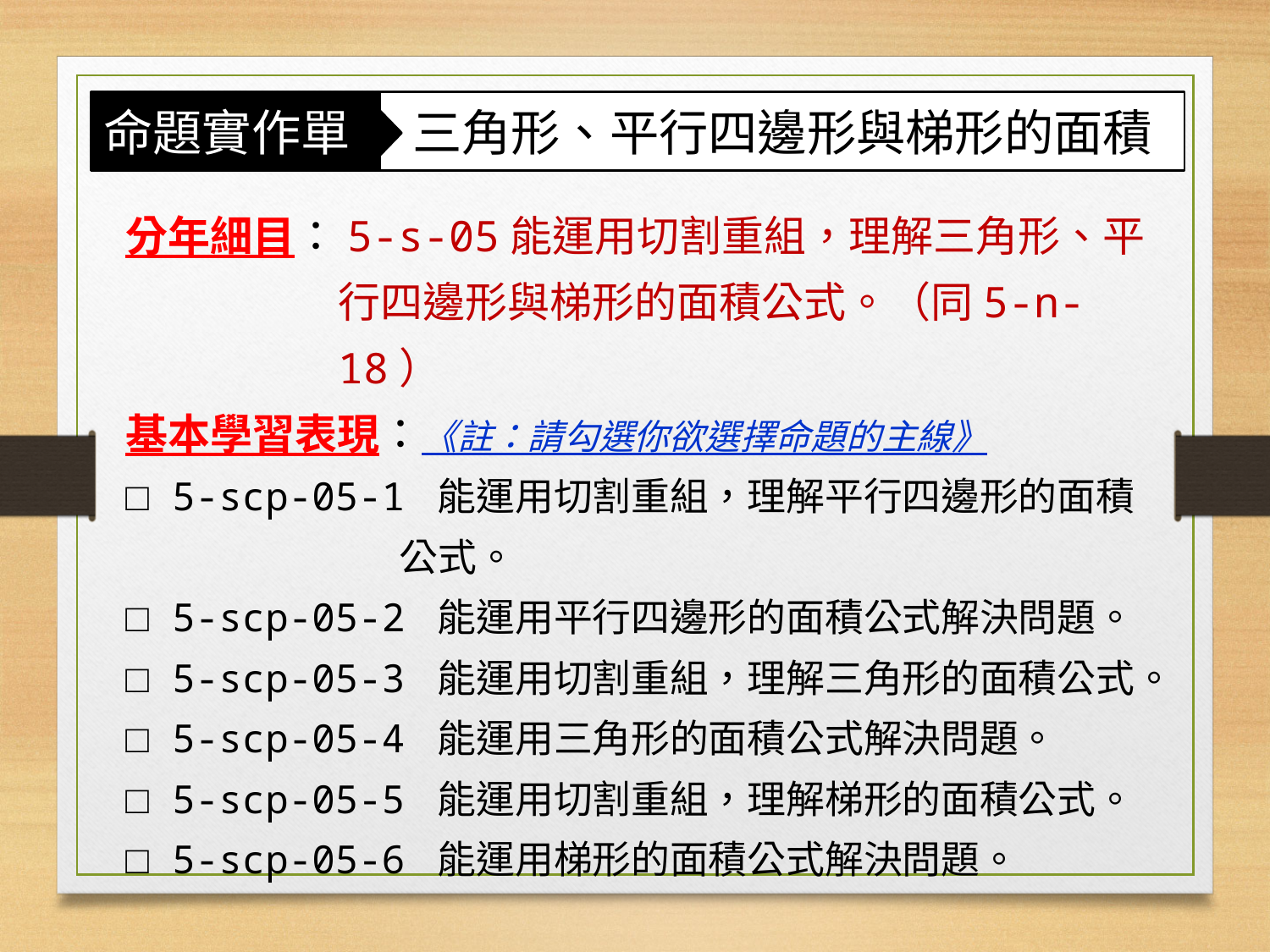

命題實作單
三角形、平行四邊形與梯形的面積

分年細目：5-s-05能運用切割重組，理解三角形、平行四邊形與梯形的面積公式。（同5-n-18）
基本學習表現：《註：請勾選你欲選擇命題的主線》
□ 5-scp-05-1 能運用切割重組，理解平行四邊形的面積公式。
□ 5-scp-05-2 能運用平行四邊形的面積公式解決問題。
□ 5-scp-05-3 能運用切割重組，理解三角形的面積公式。
□ 5-scp-05-4 能運用三角形的面積公式解決問題。
□ 5-scp-05-5 能運用切割重組，理解梯形的面積公式。
□ 5-scp-05-6 能運用梯形的面積公式解決問題。